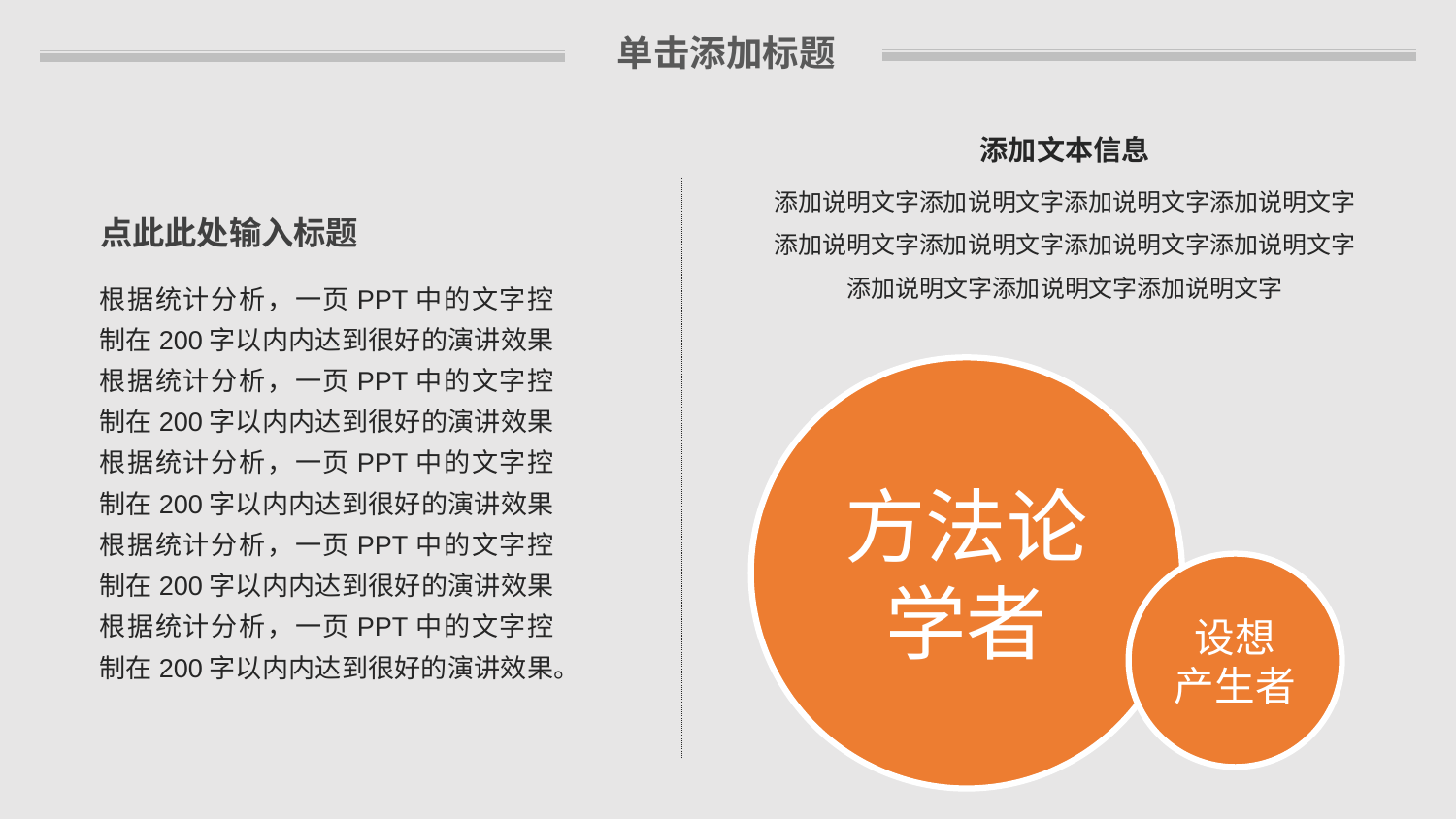

单击添加标题
添加文本信息
添加说明文字添加说明文字添加说明文字添加说明文字添加说明文字添加说明文字添加说明文字添加说明文字添加说明文字添加说明文字添加说明文字
点此此处输入标题
根据统计分析，一页PPT中的文字控制在200字以内内达到很好的演讲效果根据统计分析，一页PPT中的文字控制在200字以内内达到很好的演讲效果根据统计分析，一页PPT中的文字控制在200字以内内达到很好的演讲效果根据统计分析，一页PPT中的文字控制在200字以内内达到很好的演讲效果根据统计分析，一页PPT中的文字控制在200字以内内达到很好的演讲效果。
方法论学者
设想
产生者